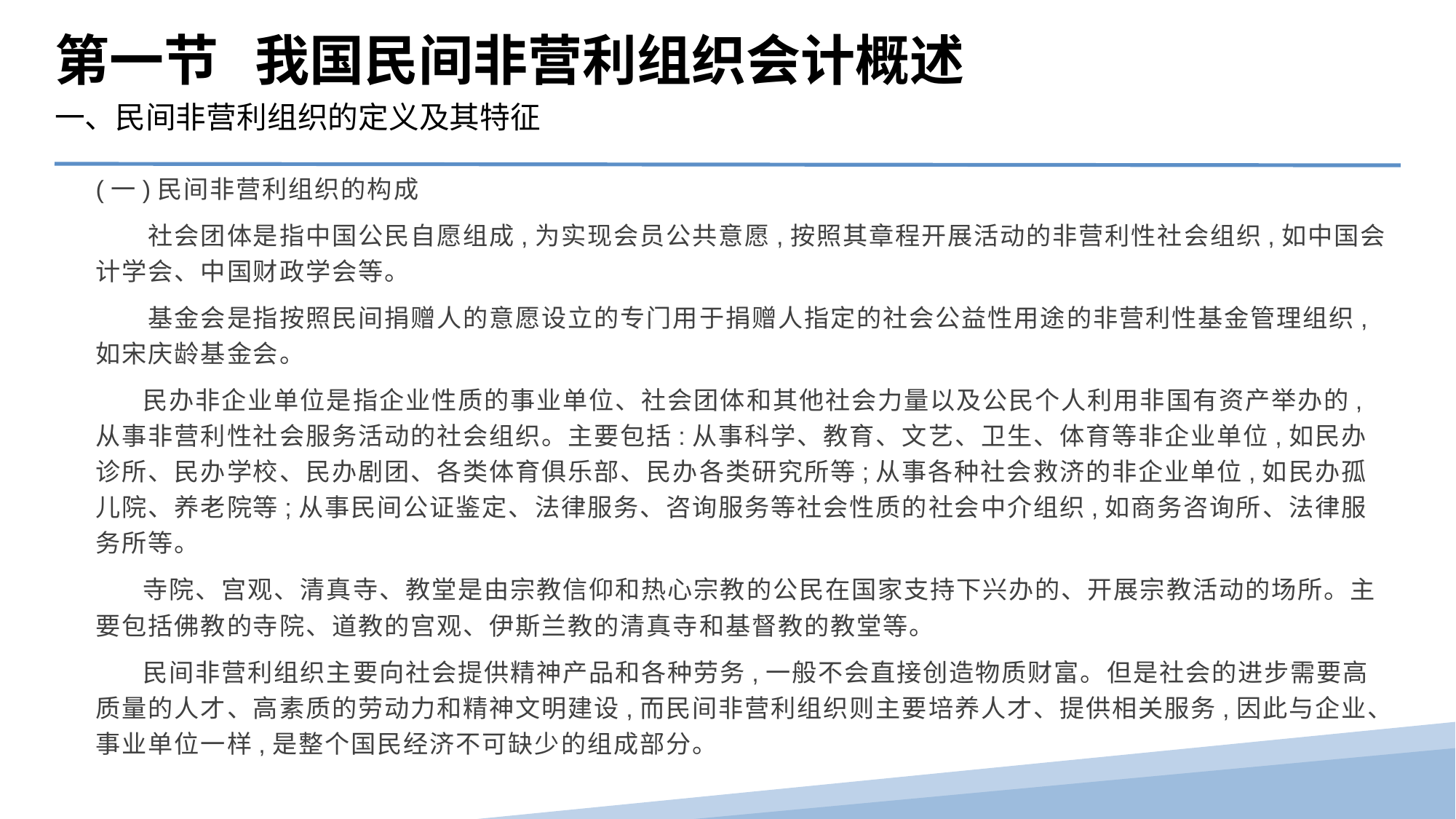

第一节   我国民间非营利组织会计概述
一、民间非营利组织的定义及其特征
(一)民间非营利组织的构成
　　社会团体是指中国公民自愿组成,为实现会员公共意愿,按照其章程开展活动的非营利性社会组织,如中国会计学会、中国财政学会等。
　　基金会是指按照民间捐赠人的意愿设立的专门用于捐赠人指定的社会公益性用途的非营利性基金管理组织,如宋庆龄基金会。
      民办非企业单位是指企业性质的事业单位、社会团体和其他社会力量以及公民个人利用非国有资产举办的,从事非营利性社会服务活动的社会组织。主要包括:从事科学、教育、文艺、卫生、体育等非企业单位,如民办诊所、民办学校、民办剧团、各类体育俱乐部、民办各类研究所等;从事各种社会救济的非企业单位,如民办孤儿院、养老院等;从事民间公证鉴定、法律服务、咨询服务等社会性质的社会中介组织,如商务咨询所、法律服务所等。
      寺院、宫观、清真寺、教堂是由宗教信仰和热心宗教的公民在国家支持下兴办的、开展宗教活动的场所。主要包括佛教的寺院、道教的宫观、伊斯兰教的清真寺和基督教的教堂等。
      民间非营利组织主要向社会提供精神产品和各种劳务,一般不会直接创造物质财富。但是社会的进步需要高质量的人才、高素质的劳动力和精神文明建设,而民间非营利组织则主要培养人才、提供相关服务,因此与企业、事业单位一样,是整个国民经济不可缺少的组成部分。